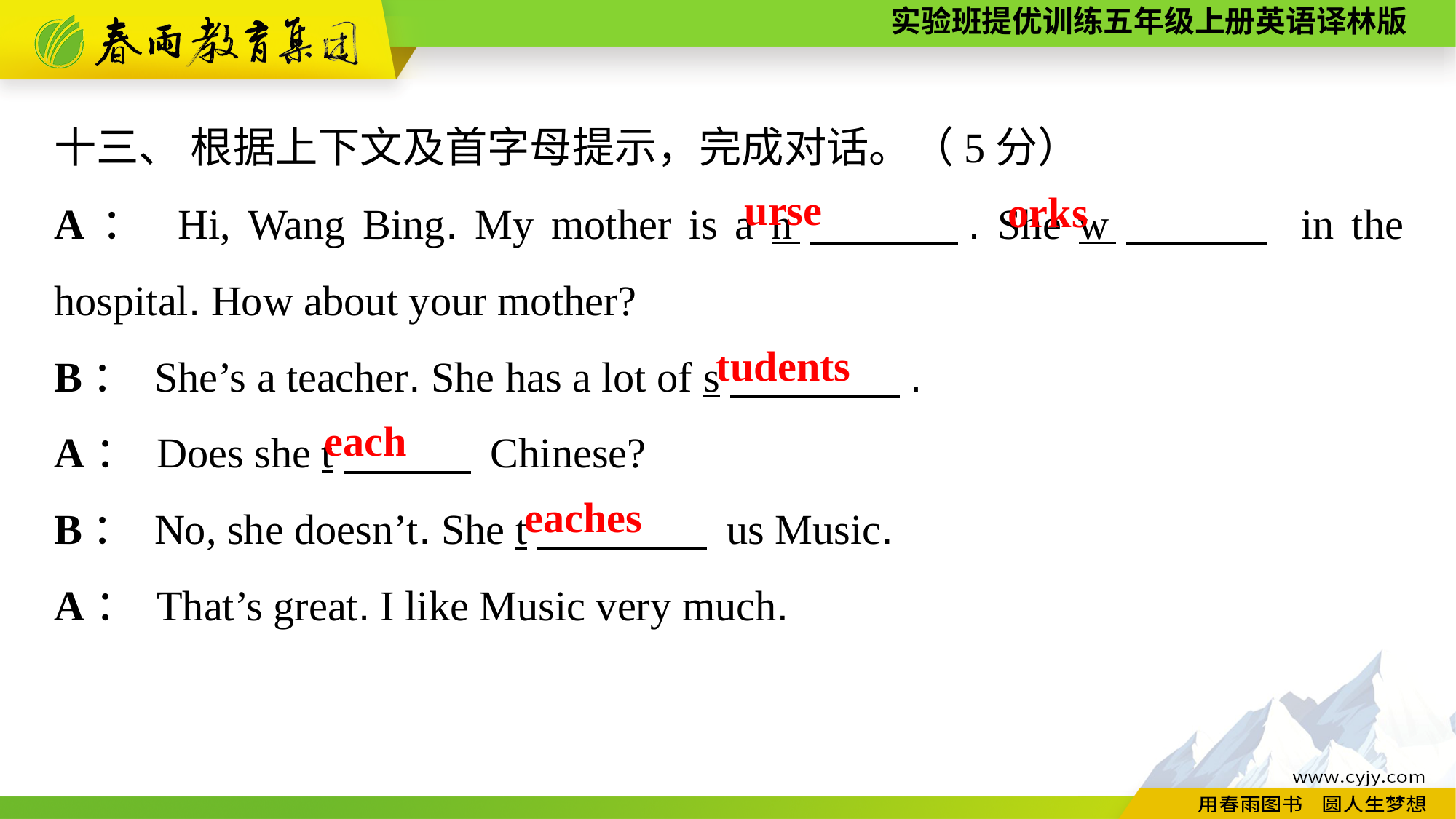

十三、 根据上下文及首字母提示，完成对话。（5分）
A： Hi, Wang Bing. My mother is a n　　　. She w　　　 in the hospital. How about your mother?
B： She’s a teacher. She has a lot of s　　　　.
A： Does she t　　　 Chinese?
B： No, she doesn’t. She t　　　　 us Music.
A： That’s great. I like Music very much.
urse
orks
tudents
each
eaches